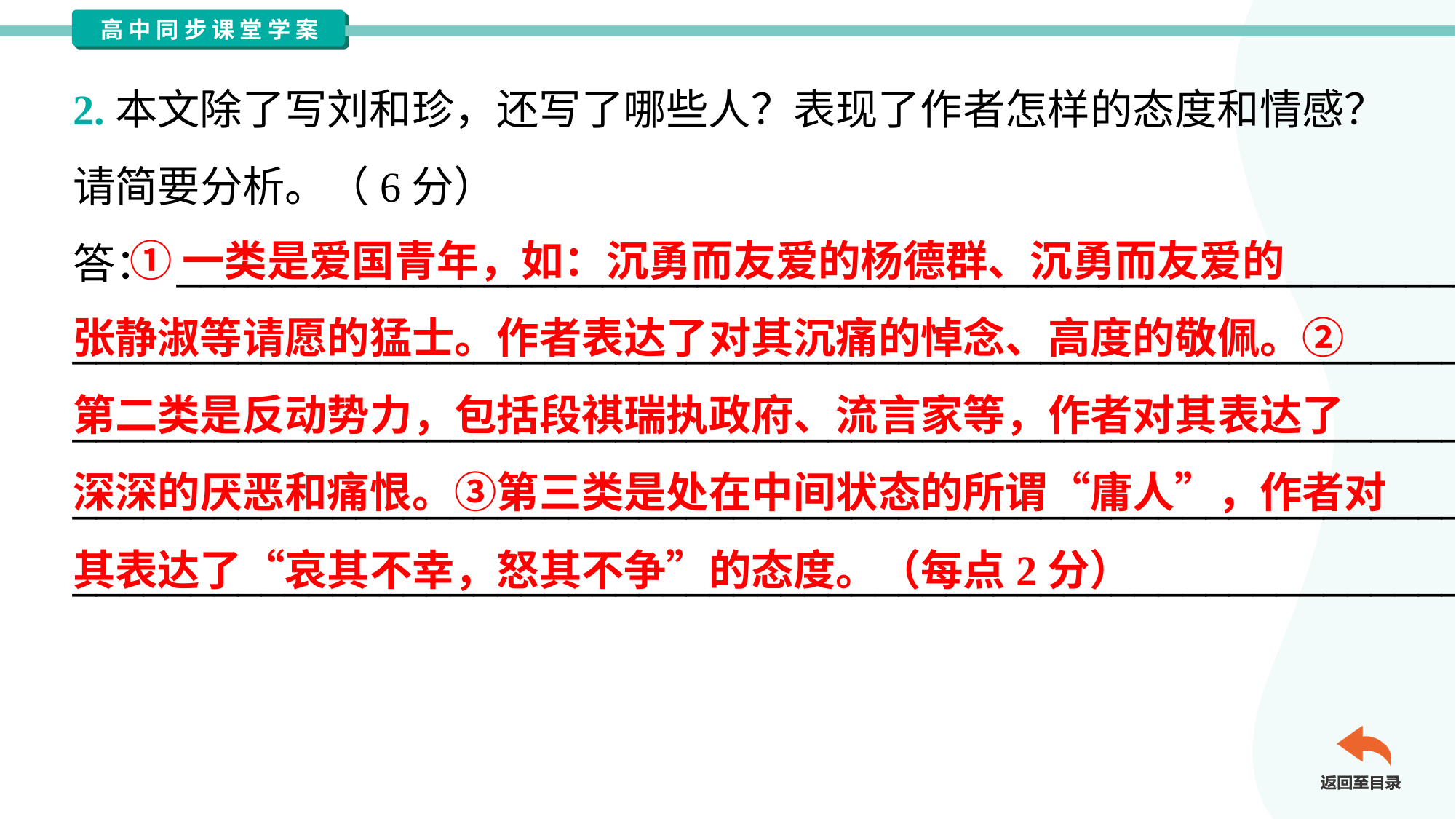

2.本文除了写刘和珍，还写了哪些人？表现了作者怎样的态度和情感？
请简要分析。（6分）
答： ________________________________________________________
_____________________________________________________________
_____________________________________________________________
_____________________________________________________________
_____________________________________________________________
      ①一类是爱国青年，如：沉勇而友爱的杨德群、沉勇而友爱的
张静淑等请愿的猛士。作者表达了对其沉痛的悼念、高度的敬佩。②
第二类是反动势力，包括段祺瑞执政府、流言家等，作者对其表达了
深深的厌恶和痛恨。③第三类是处在中间状态的所谓“庸人”，作者对
其表达了“哀其不幸，怒其不争”的态度。（每点2分）